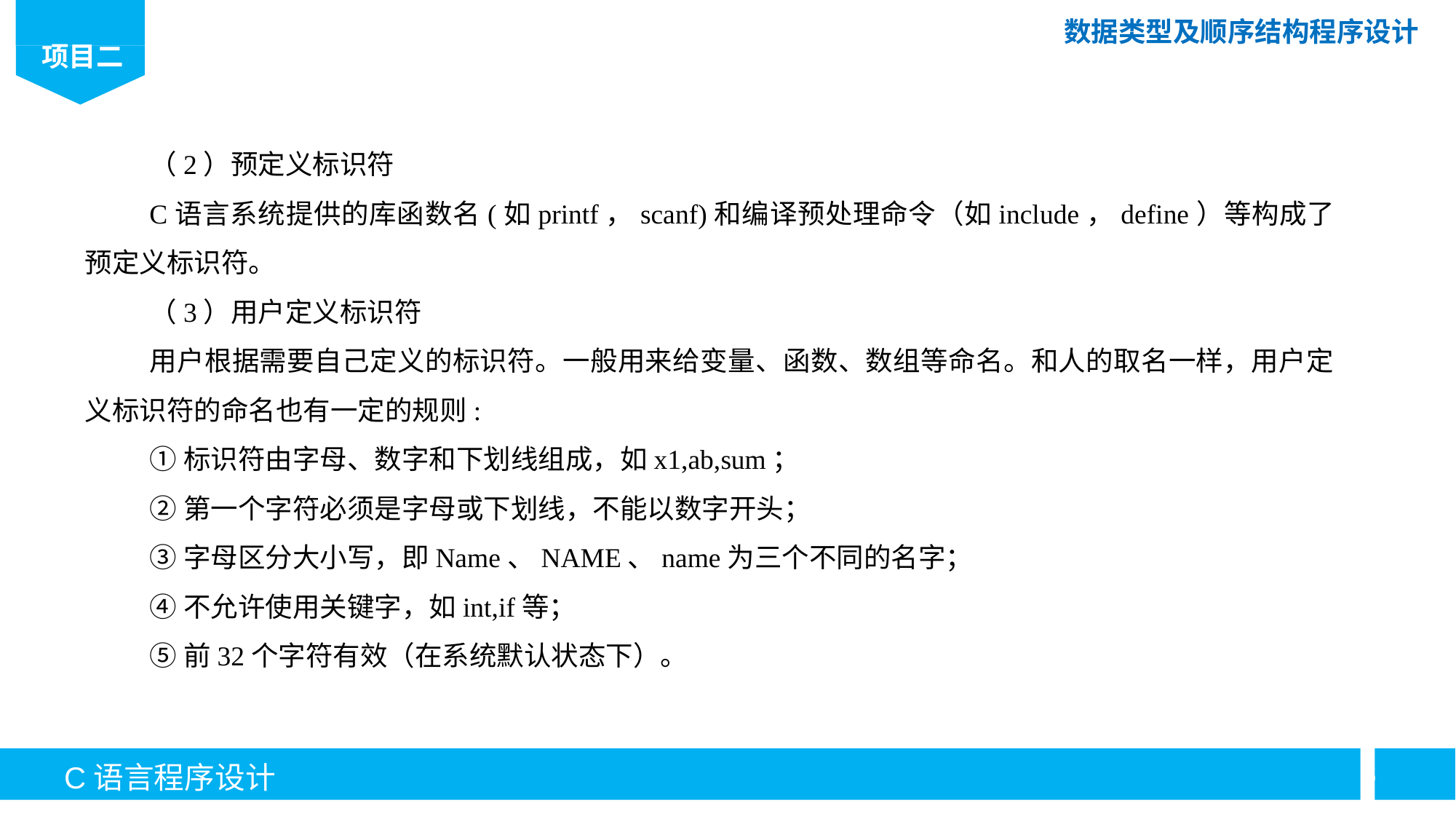

（2）预定义标识符
C语言系统提供的库函数名(如printf，scanf)和编译预处理命令（如include，define）等构成了预定义标识符。
（3）用户定义标识符
用户根据需要自己定义的标识符。一般用来给变量、函数、数组等命名。和人的取名一样，用户定义标识符的命名也有一定的规则:
①标识符由字母、数字和下划线组成，如x1,ab,sum；
②第一个字符必须是字母或下划线，不能以数字开头；
③字母区分大小写，即Name、NAME、name为三个不同的名字；
④不允许使用关键字，如int,if等；
⑤前32个字符有效（在系统默认状态下）。